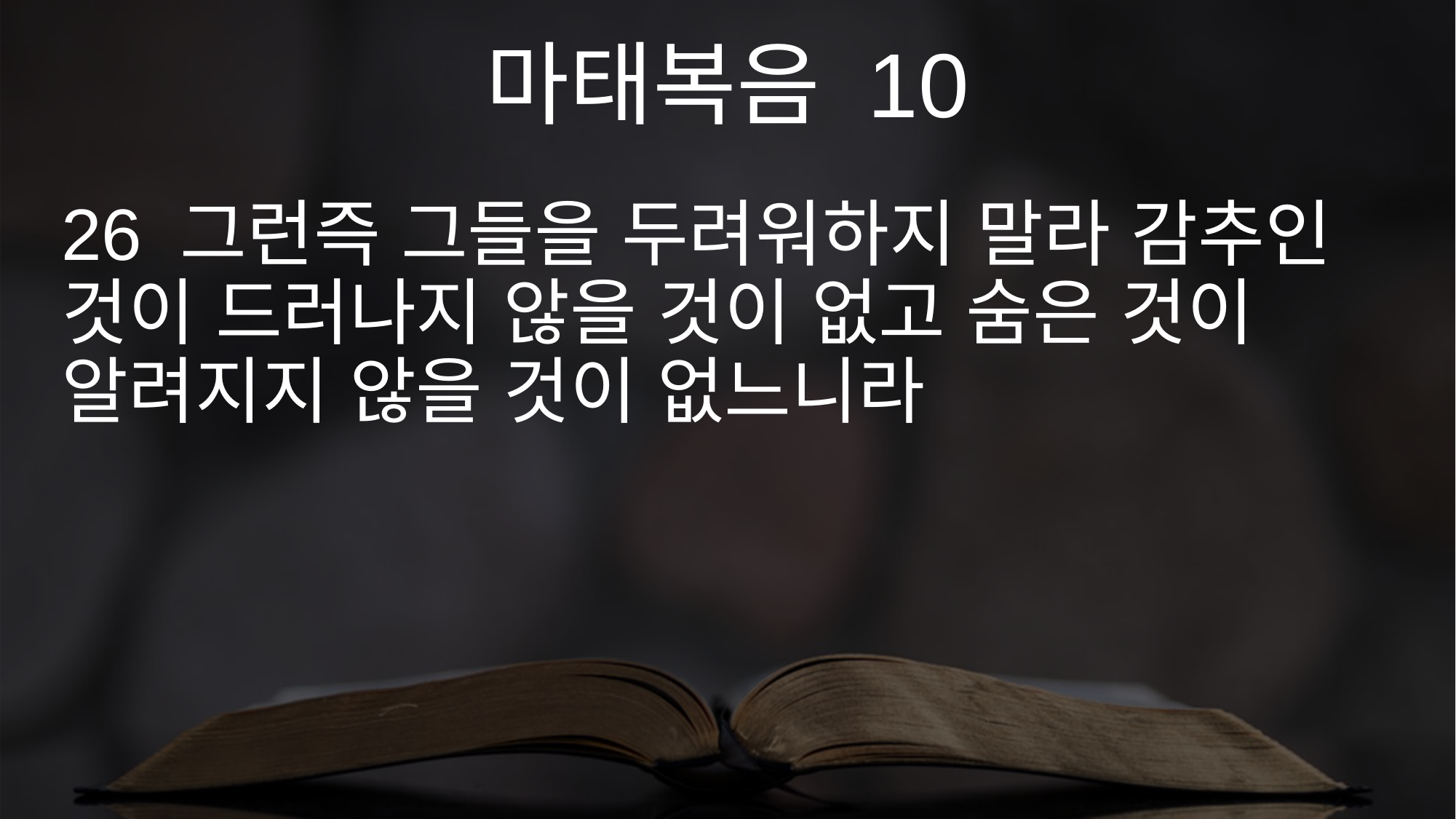

마태복음 10
26 그런즉 그들을 두려워하지 말라 감추인 것이 드러나지 않을 것이 없고 숨은 것이 알려지지 않을 것이 없느니라